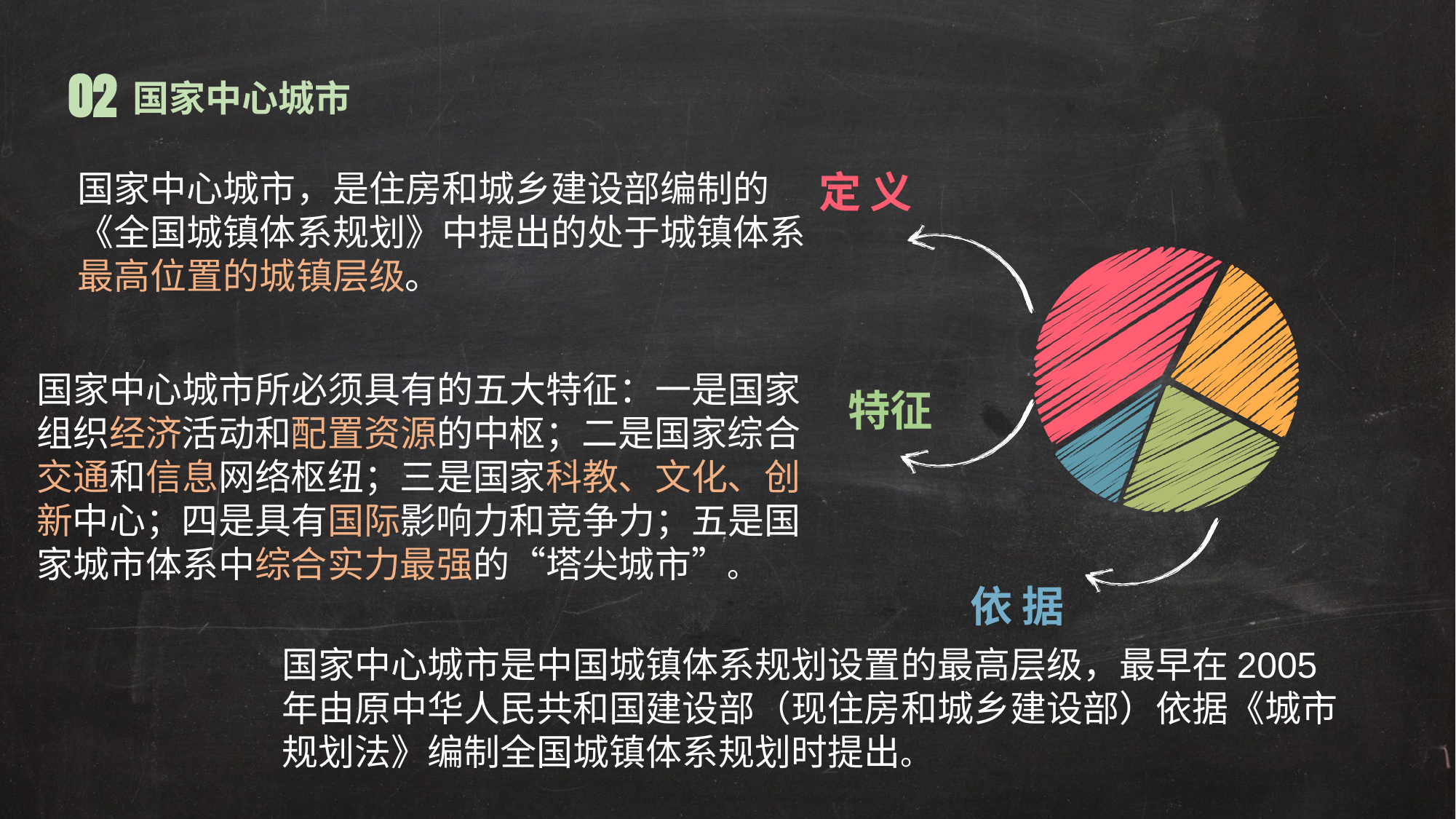

02
国家中心城市
定义
国家中心城市，是住房和城乡建设部编制的《全国城镇体系规划》中提出的处于城镇体系最高位置的城镇层级。

### Chart

| Category | 销售额 |
|---|---|
| 第一季度 | 0.42 |
| 第二季度 | 0.25 |
| 第三季度 | 0.23 |
| 第四季度 | 0.1 |
国家中心城市所必须具有的五大特征：一是国家组织经济活动和配置资源的中枢；二是国家综合交通和信息网络枢纽；三是国家科教、文化、创新中心；四是具有国际影响力和竞争力；五是国家城市体系中综合实力最强的“塔尖城市”。

特征

依据
国家中心城市是中国城镇体系规划设置的最高层级，最早在2005年由原中华人民共和国建设部（现住房和城乡建设部）依据《城市规划法》编制全国城镇体系规划时提出。